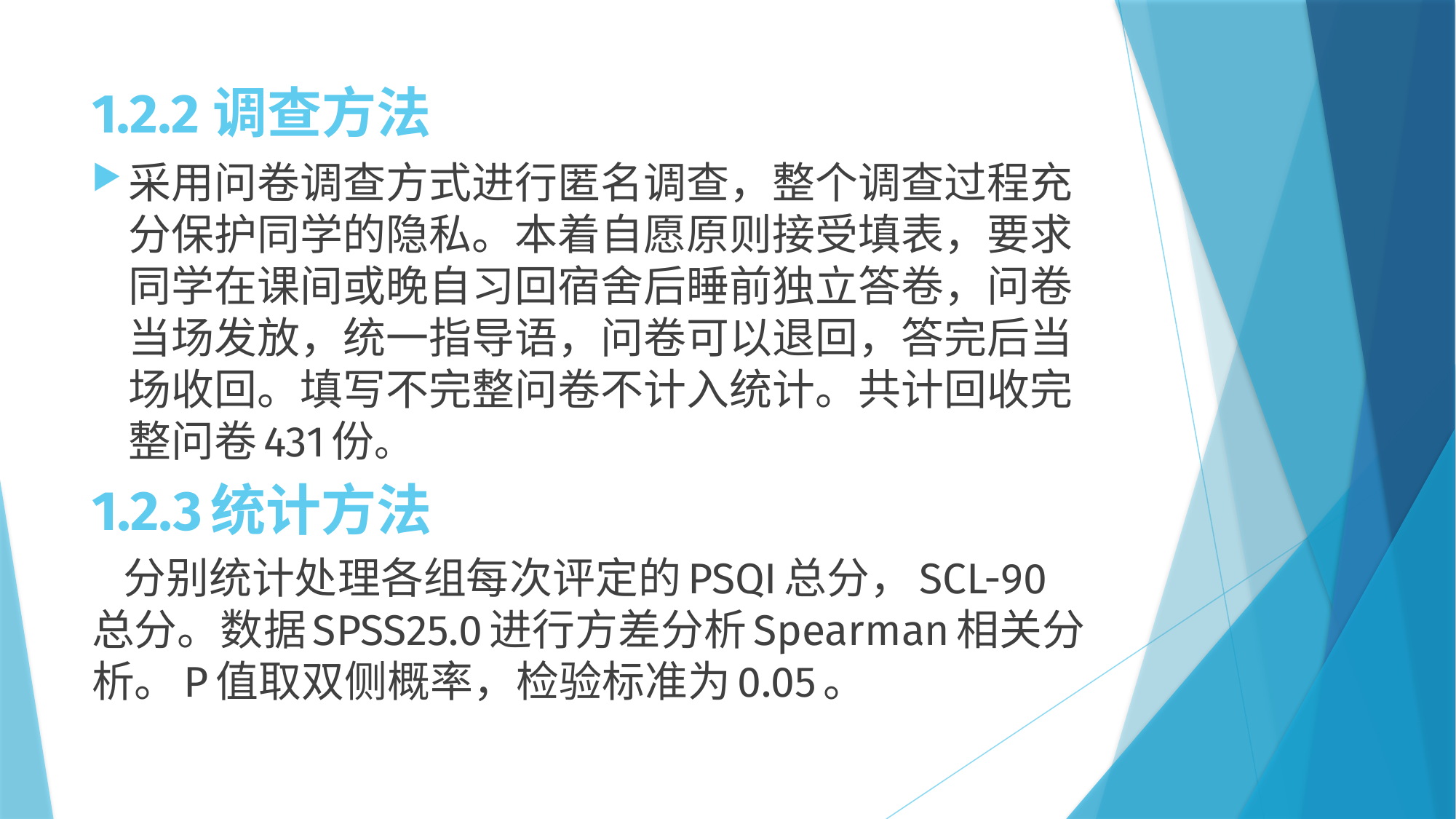

# 1.2.2调查方法
采用问卷调查方式进行匿名调查，整个调查过程充分保护同学的隐私。本着自愿原则接受填表，要求同学在课间或晚自习回宿舍后睡前独立答卷，问卷当场发放，统一指导语，问卷可以退回，答完后当场收回。填写不完整问卷不计入统计。共计回收完整问卷431份。
1.2.3统计方法
   分别统计处理各组每次评定的PSQI总分，SCL-90总分。数据SPSS25.0进行方差分析Spearman相关分析。P值取双侧概率，检验标准为0.05。